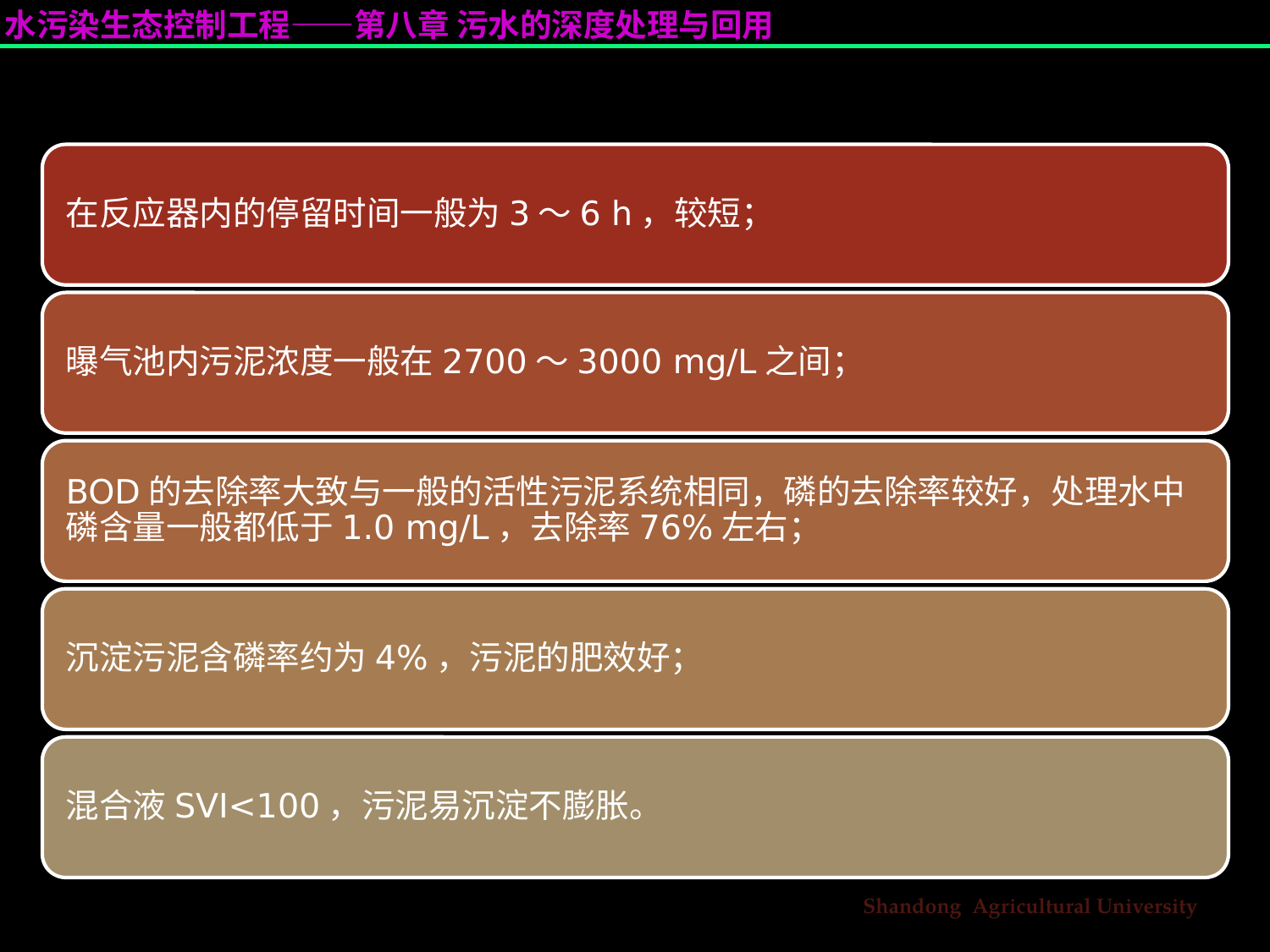

在反应器内的停留时间一般为3～6 h，较短；
曝气池内污泥浓度一般在2700～3000 mg/L之间；
BOD的去除率大致与一般的活性污泥系统相同，磷的去除率较好，处理水中磷含量一般都低于1.0 mg/L，去除率76%左右；
沉淀污泥含磷率约为4%，污泥的肥效好；
混合液SVI<100，污泥易沉淀不膨胀。